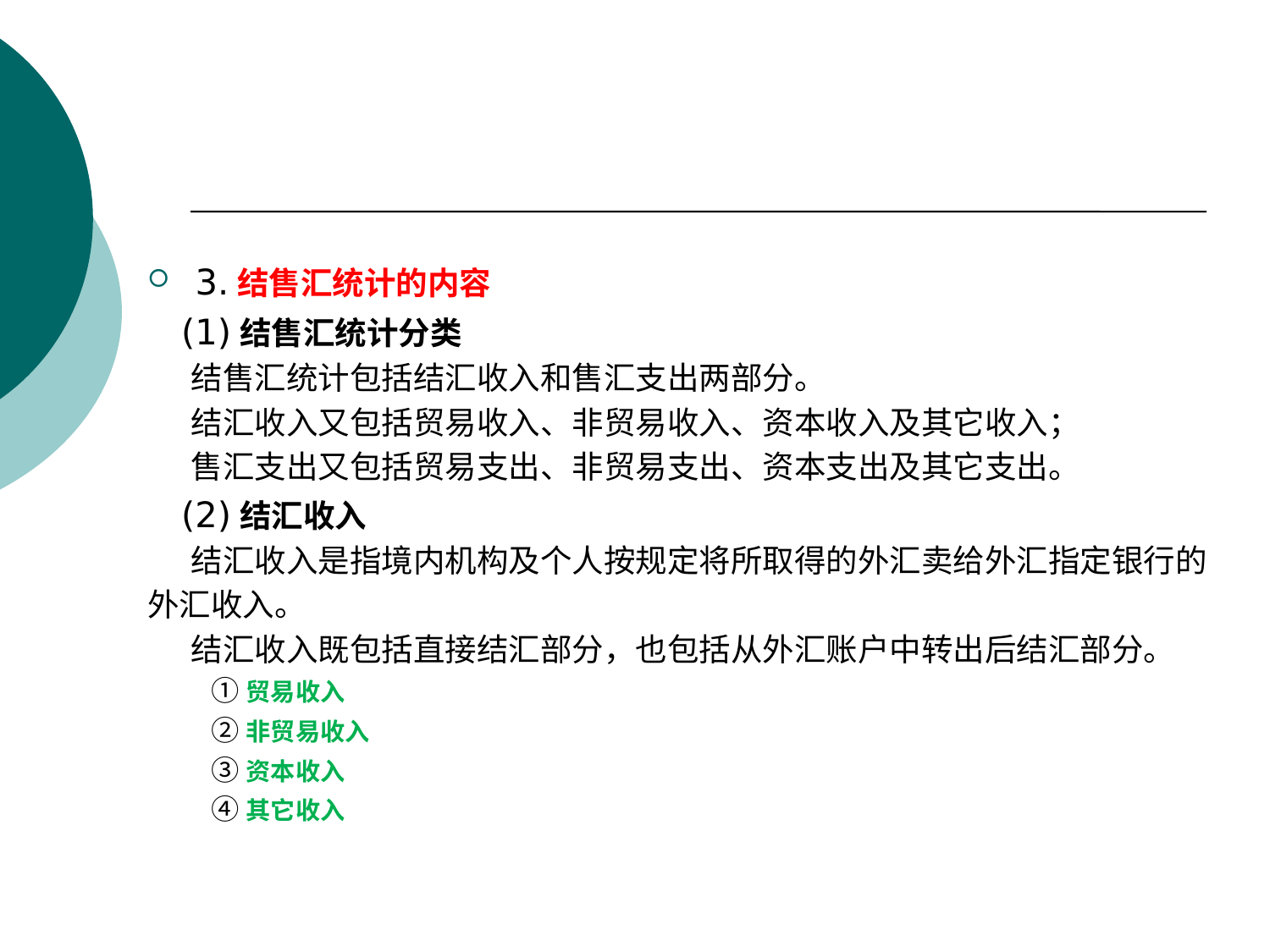

#
3.结售汇统计的内容
   (1)结售汇统计分类
     结售汇统计包括结汇收入和售汇支出两部分。
     结汇收入又包括贸易收入、非贸易收入、资本收入及其它收入；
     售汇支出又包括贸易支出、非贸易支出、资本支出及其它支出。
   (2)结汇收入
     结汇收入是指境内机构及个人按规定将所取得的外汇卖给外汇指定银行的
外汇收入。
     结汇收入既包括直接结汇部分，也包括从外汇账户中转出后结汇部分。
①贸易收入
②非贸易收入
③资本收入
④其它收入